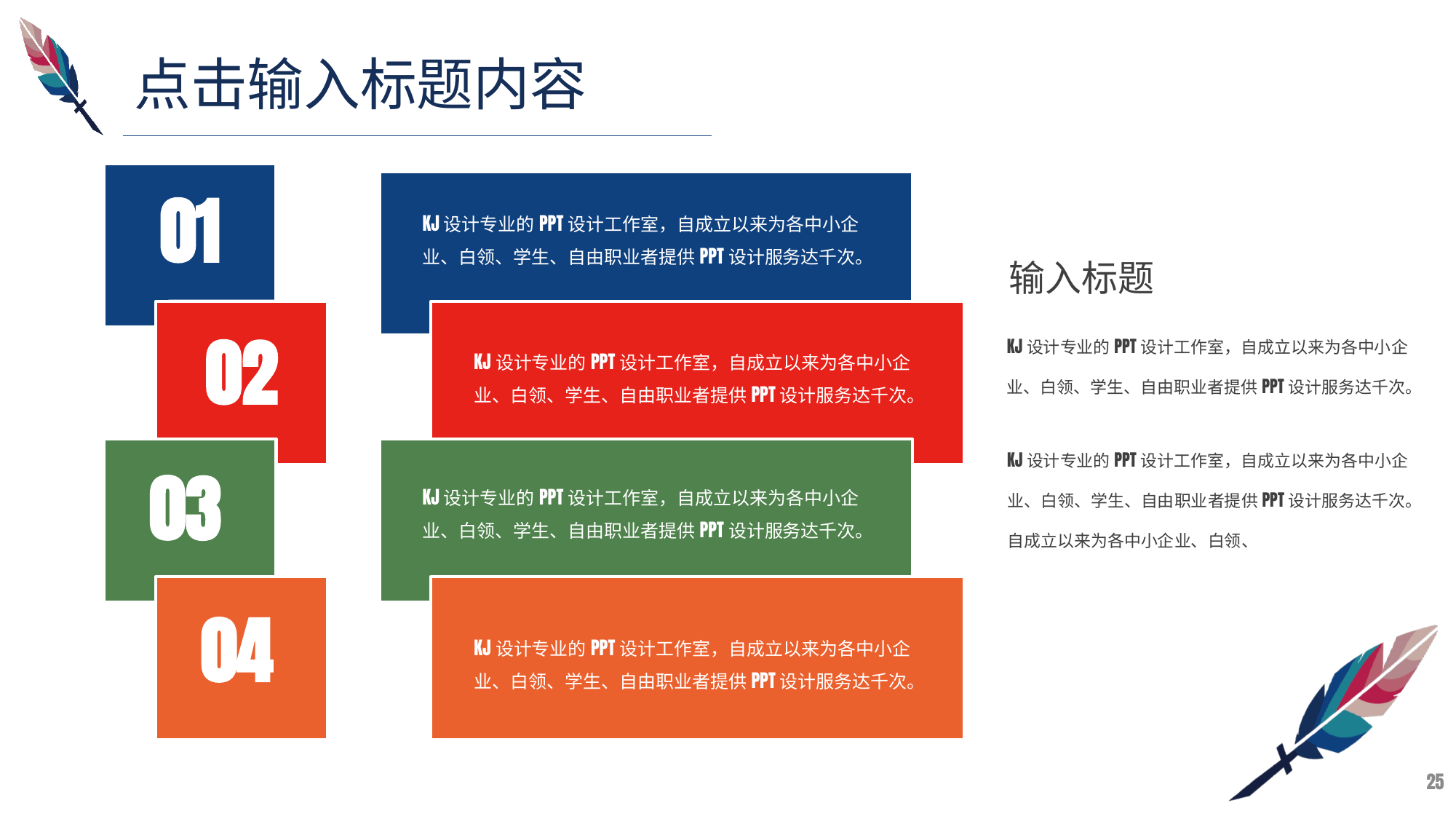

点击输入标题内容

01

KJ设计专业的PPT设计工作室，自成立以来为各中小企业、白领、学生、自由职业者提供PPT设计服务达千次。
输入标题

02

KJ设计专业的PPT设计工作室，自成立以来为各中小企业、白领、学生、自由职业者提供PPT设计服务达千次。
KJ设计专业的PPT设计工作室，自成立以来为各中小企业、白领、学生、自由职业者提供PPT设计服务达千次。
KJ设计专业的PPT设计工作室，自成立以来为各中小企业、白领、学生、自由职业者提供PPT设计服务达千次。自成立以来为各中小企业、白领、

03

KJ设计专业的PPT设计工作室，自成立以来为各中小企业、白领、学生、自由职业者提供PPT设计服务达千次。

04

KJ设计专业的PPT设计工作室，自成立以来为各中小企业、白领、学生、自由职业者提供PPT设计服务达千次。
25